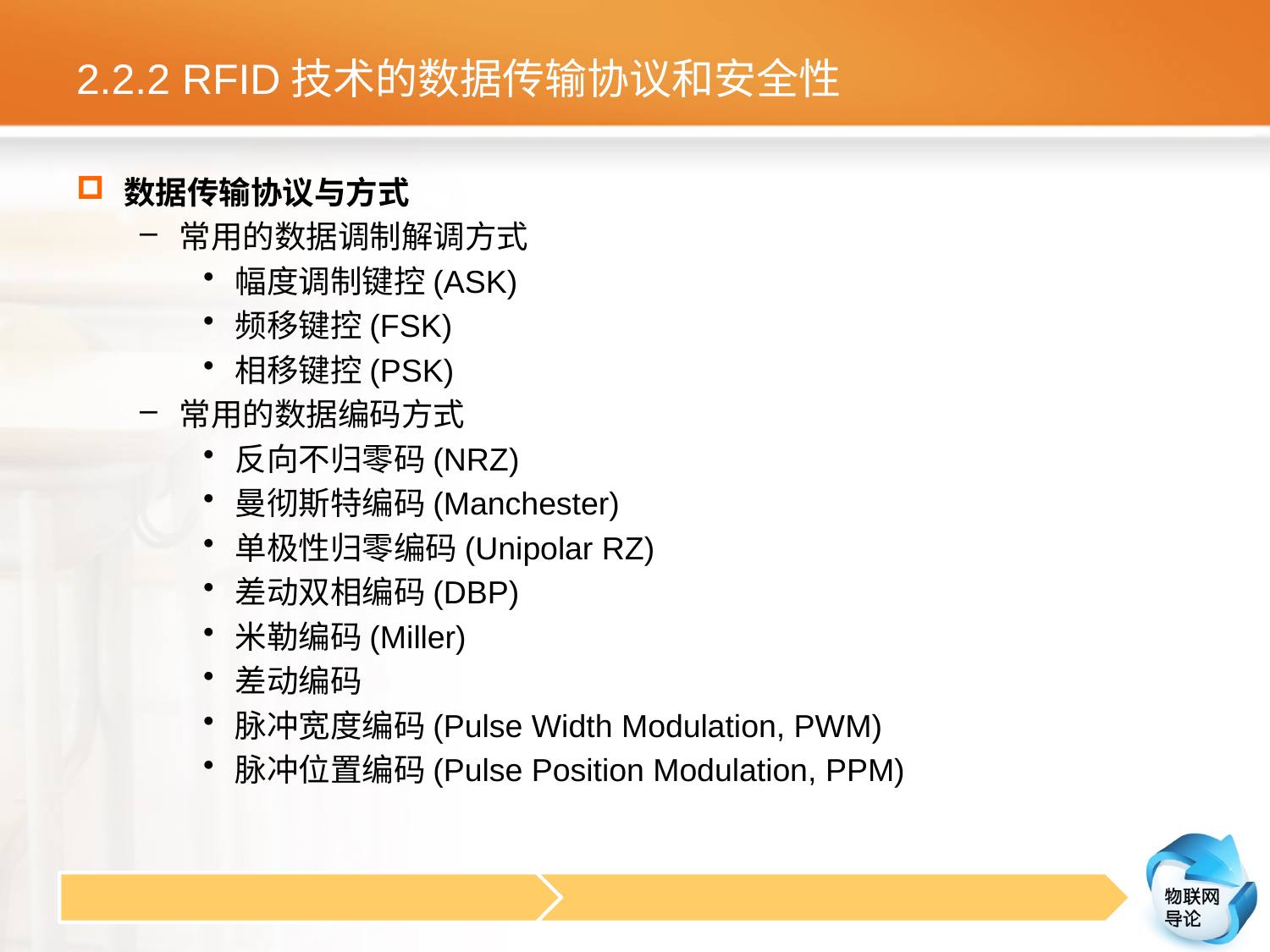

# 2.2.2 RFID技术的数据传输协议和安全性
数据传输协议与方式
常用的数据调制解调方式
幅度调制键控(ASK)
频移键控(FSK)
相移键控(PSK)
常用的数据编码方式
反向不归零码(NRZ)
曼彻斯特编码(Manchester)
单极性归零编码(Unipolar RZ)
差动双相编码(DBP)
米勒编码(Miller)
差动编码
脉冲宽度编码(Pulse Width Modulation, PWM)
脉冲位置编码(Pulse Position Modulation, PPM)